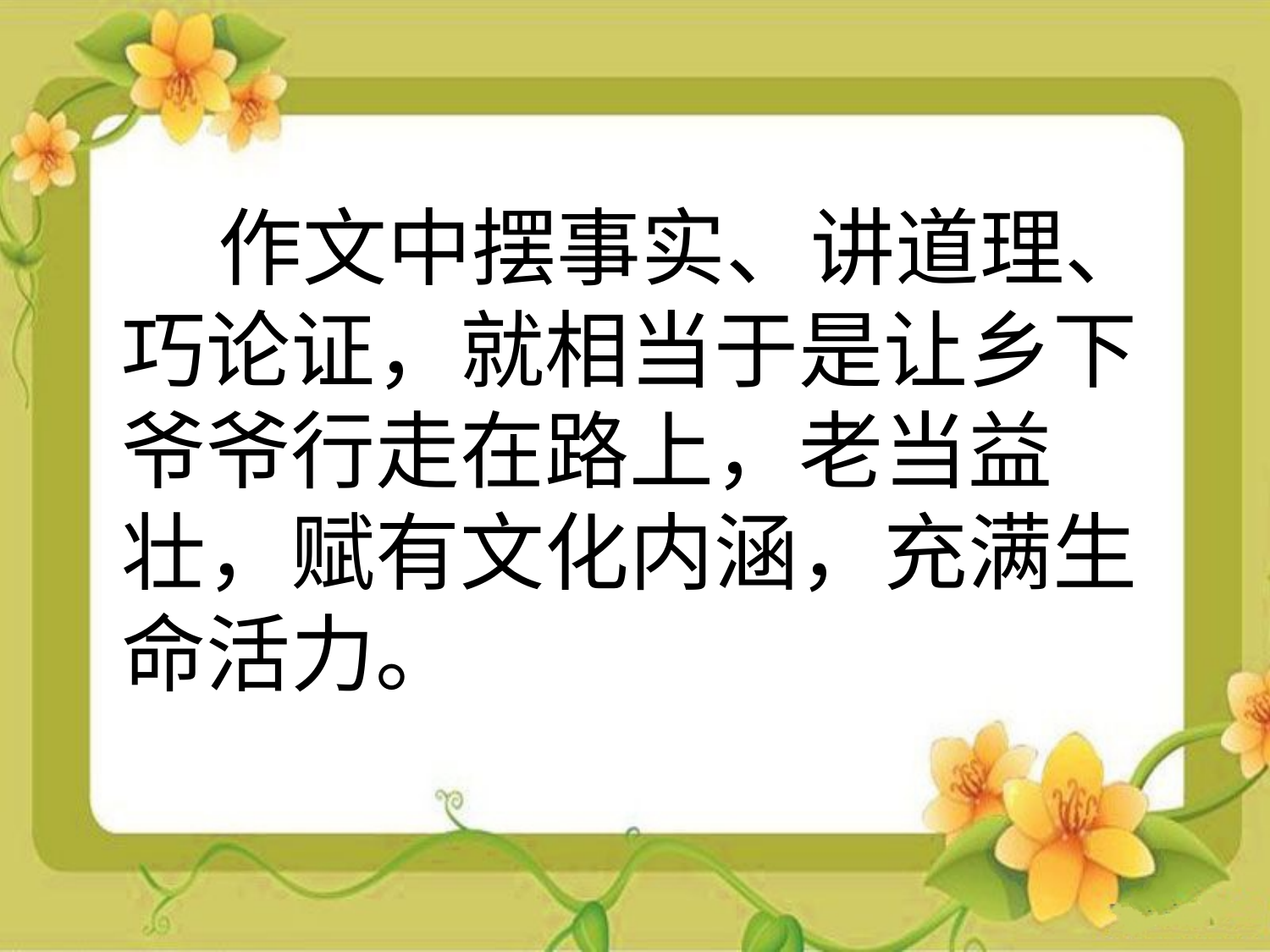

作文中摆事实、讲道理、巧论证，就相当于是让乡下爷爷行走在路上，老当益壮，赋有文化内涵，充满生命活力。